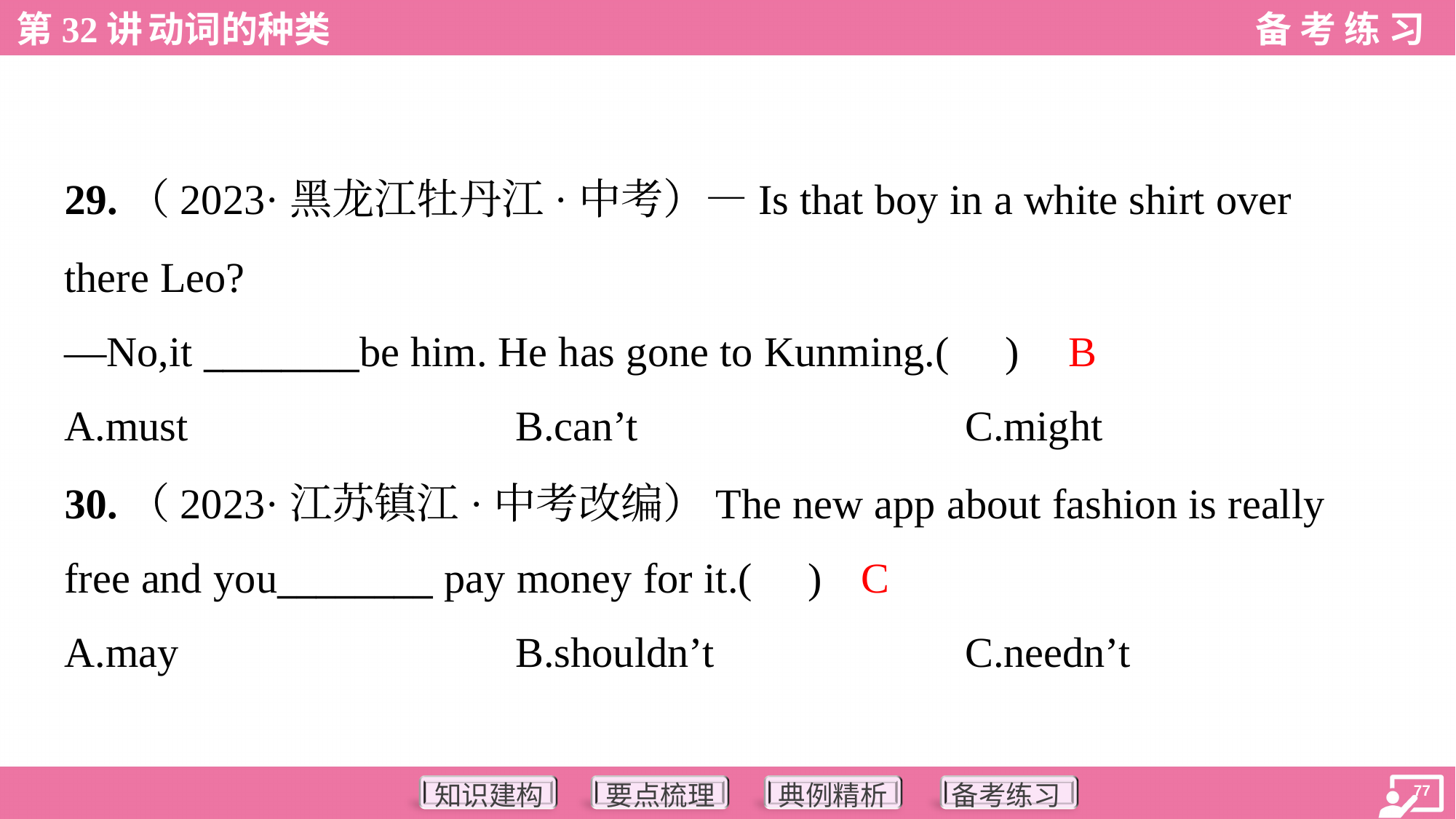

29.（2023·黑龙江牡丹江·中考）—Is that boy in a white shirt over
there Leo?
—No,it ________be him. He has gone to Kunming.(     )
B
A.must	B.can’t	C.might
30.（2023·江苏镇江·中考改编）The new app about fashion is really
free and you________ pay money for it.(     )
C
A.may	B.shouldn’t	C.needn’t